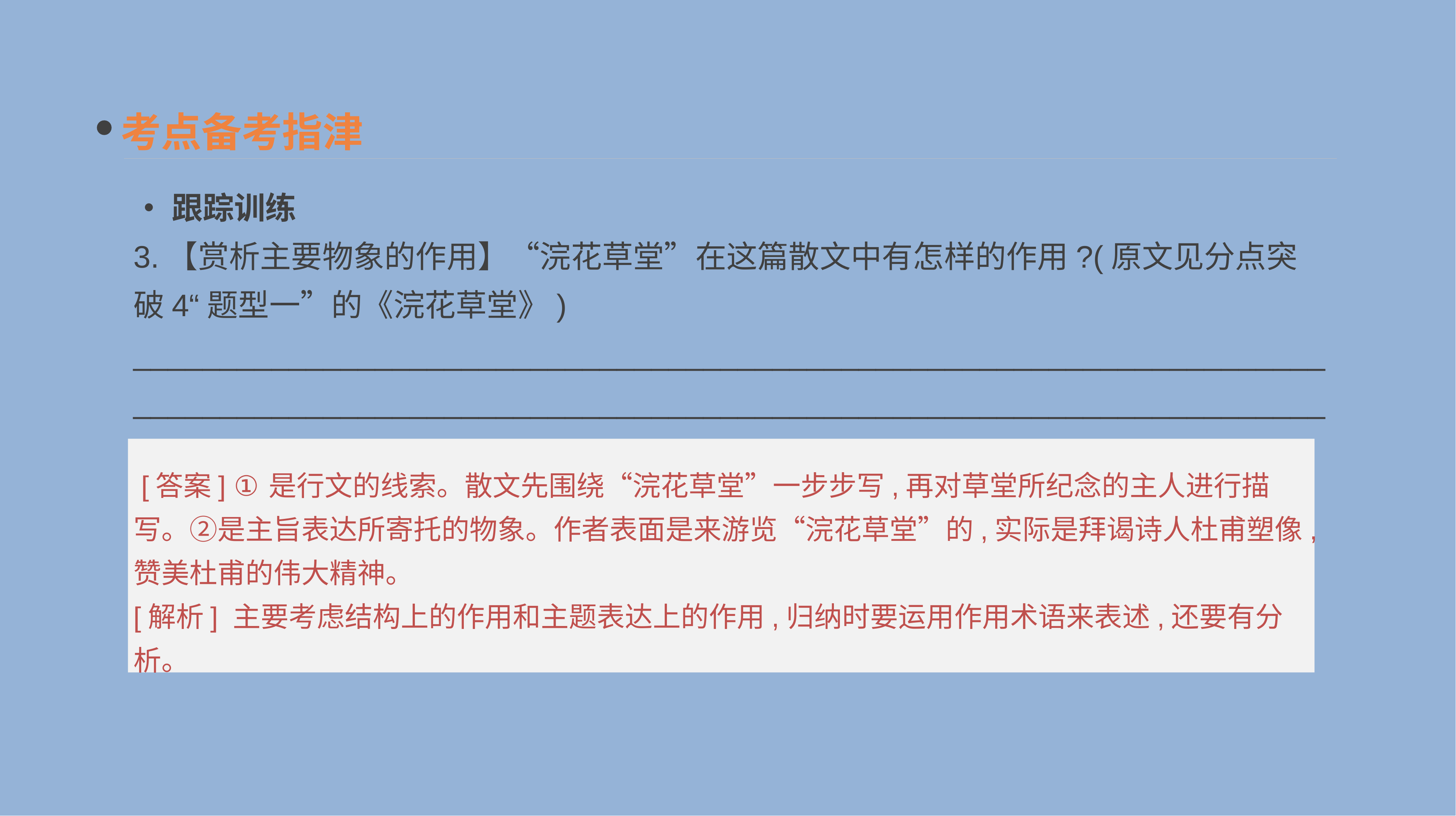

考点备考指津

•跟踪训练
3.【赏析主要物象的作用】“浣花草堂”在这篇散文中有怎样的作用?(原文见分点突破4“题型一”的《浣花草堂》)
__________________________________________________________________________________________________________________________________________________________________________

 [答案] ①是行文的线索。散文先围绕“浣花草堂”一步步写,再对草堂所纪念的主人进行描写。②是主旨表达所寄托的物象。作者表面是来游览“浣花草堂”的,实际是拜谒诗人杜甫塑像,赞美杜甫的伟大精神。
[解析] 主要考虑结构上的作用和主题表达上的作用,归纳时要运用作用术语来表述,还要有分析。